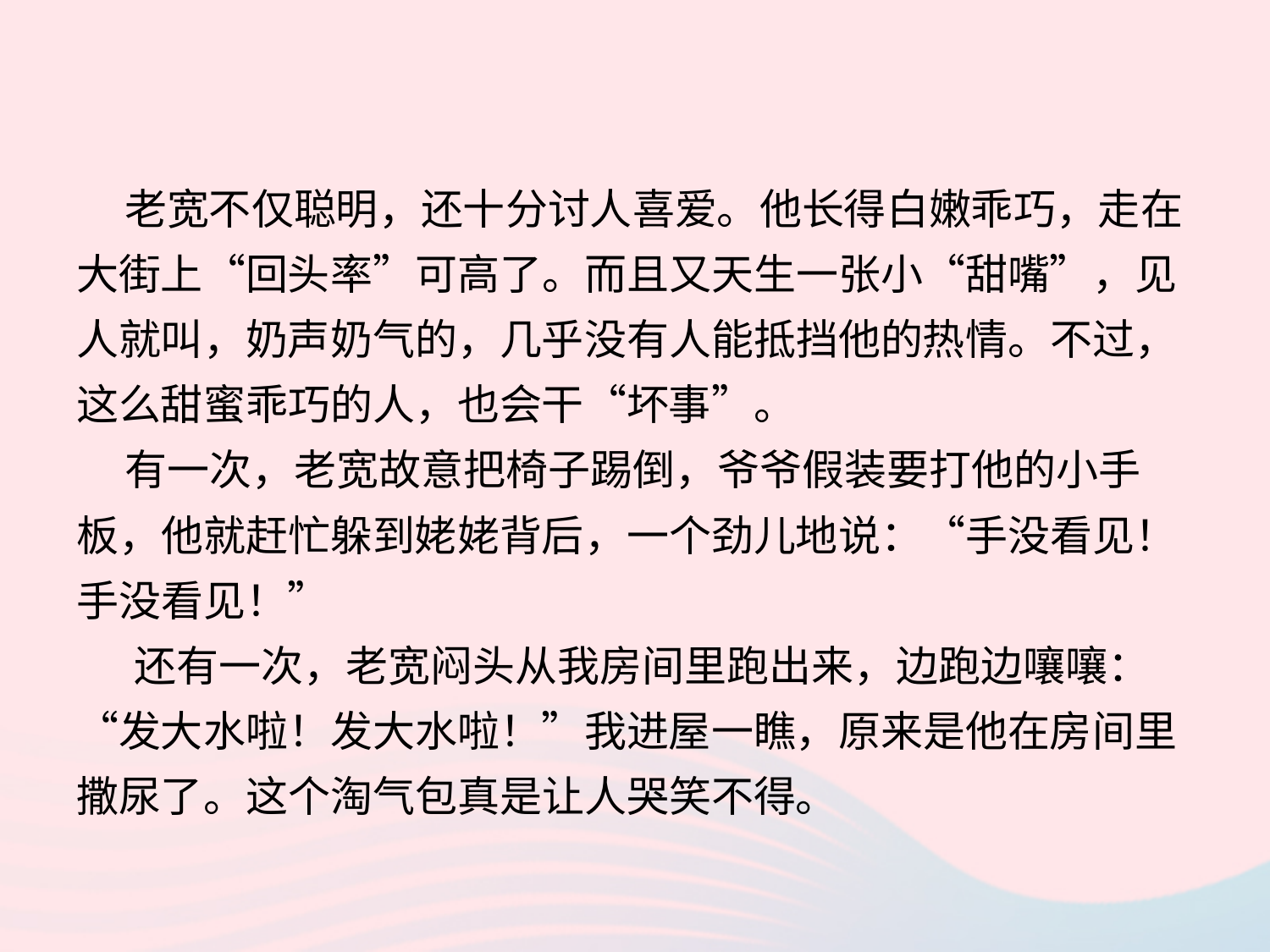

老宽不仅聪明，还十分讨人喜爱。他长得白嫩乖巧，走在大街上“回头率”可高了。而且又天生一张小“甜嘴”，见人就叫，奶声奶气的，几乎没有人能抵挡他的热情。不过，这么甜蜜乖巧的人，也会干“坏事”。
    有一次，老宽故意把椅子踢倒，爷爷假装要打他的小手板，他就赶忙躲到姥姥背后，一个劲儿地说：“手没看见！手没看见！”
     还有一次，老宽闷头从我房间里跑出来，边跑边嚷嚷：“发大水啦！发大水啦！”我进屋一瞧，原来是他在房间里撒尿了。这个淘气包真是让人哭笑不得。